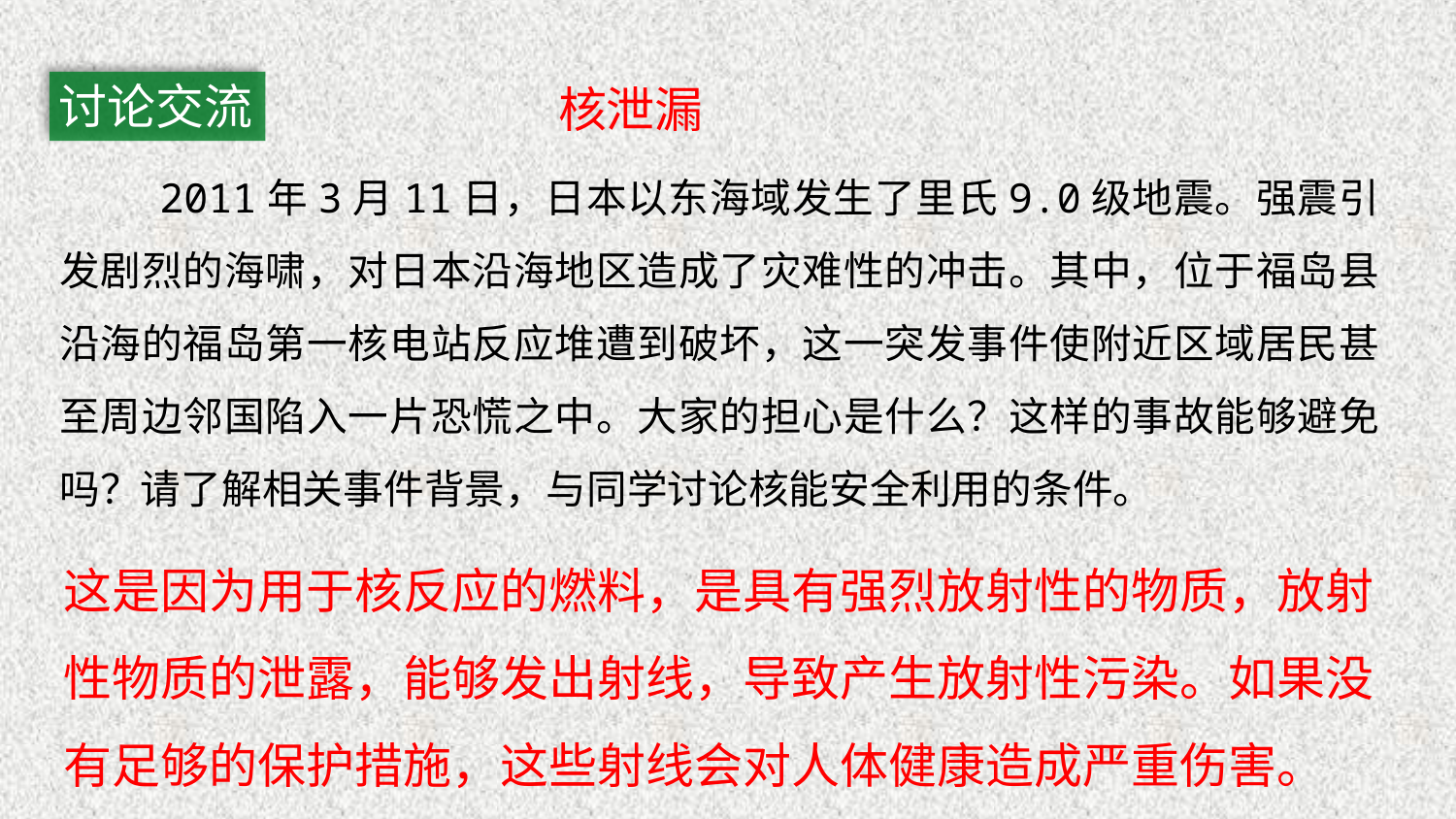

讨论交流

核泄漏
    2011年3月11日，日本以东海域发生了里氏9.0级地震。强震引发剧烈的海啸，对日本沿海地区造成了灾难性的冲击。其中，位于福岛县沿海的福岛第一核电站反应堆遭到破坏，这一突发事件使附近区域居民甚至周边邻国陷入一片恐慌之中。大家的担心是什么？这样的事故能够避免吗？请了解相关事件背景，与同学讨论核能安全利用的条件。
这是因为用于核反应的燃料，是具有强烈放射性的物质，放射性物质的泄露，能够发出射线，导致产生放射性污染。如果没有足够的保护措施，这些射线会对人体健康造成严重伤害。